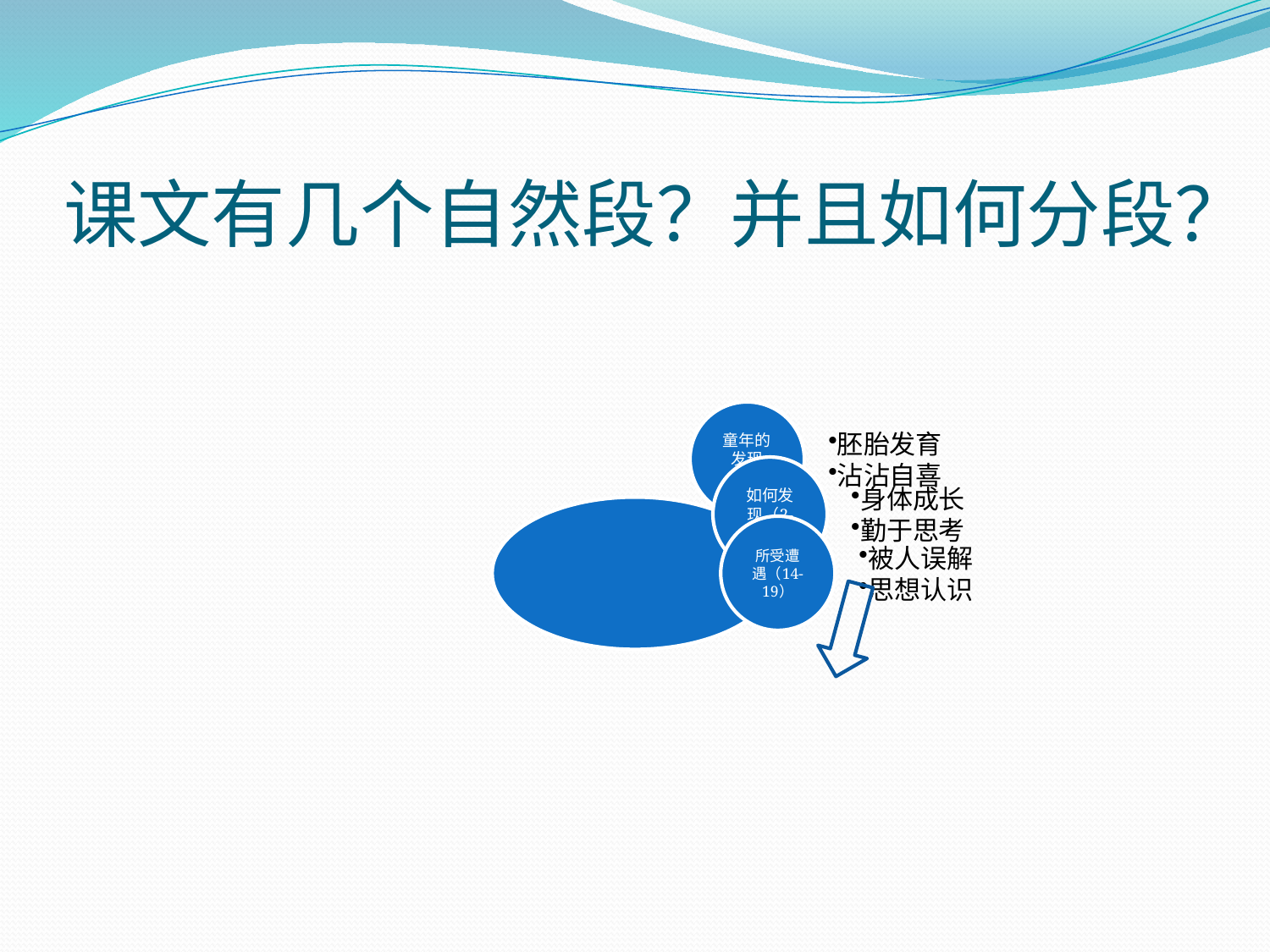

# 课文有几个自然段？并且如何分段？
童年的发现（1）
胚胎发育
沾沾自喜
如何发现（2-13）
身体成长
勤于思考
所受遭遇（14-19）
被人误解
思想认识